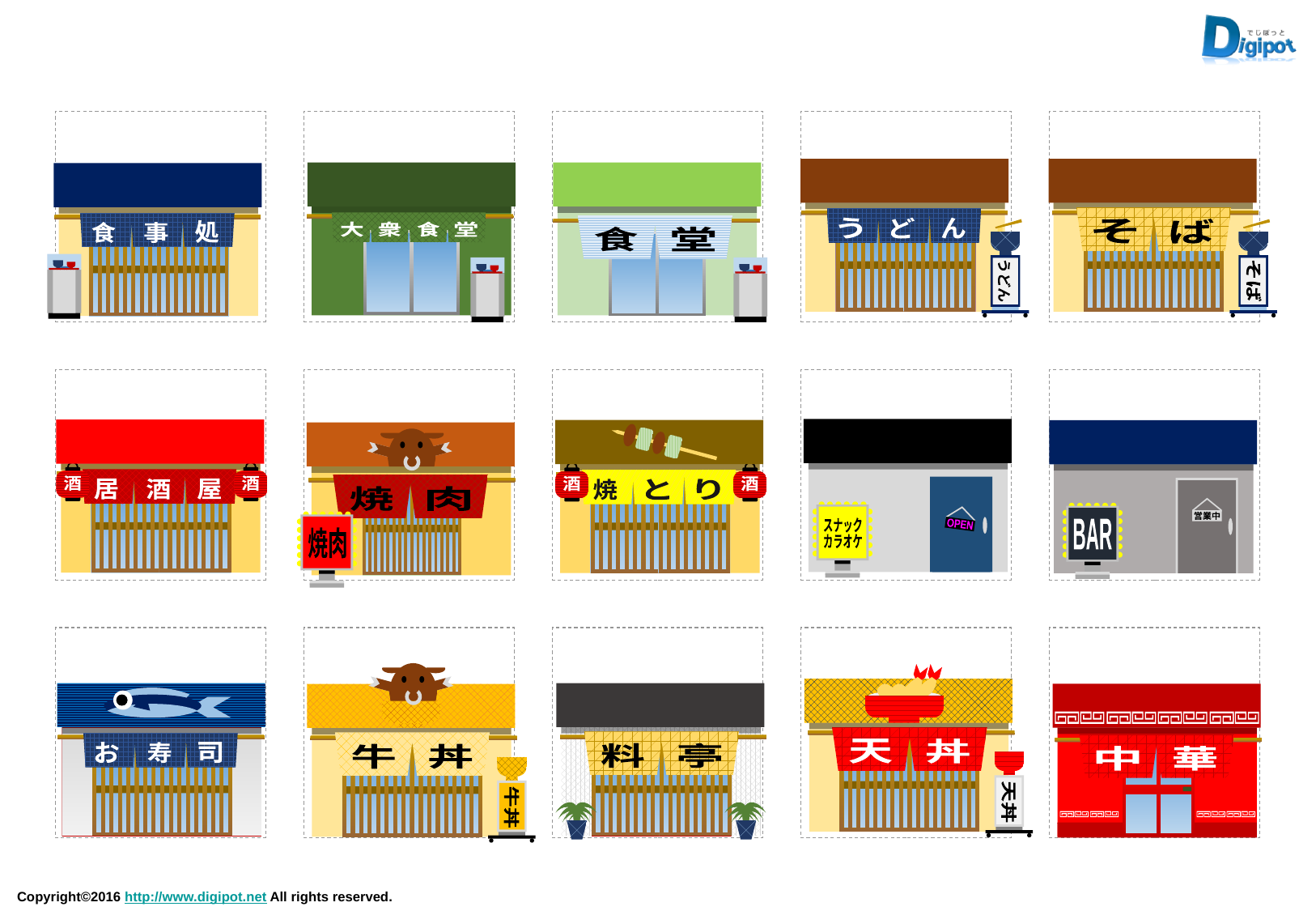

う
ど
ん

うどん

そ
ば

そば

大
衆
食
堂

食
堂

処
食
事

OPEN
スナック
カラオケ

酒

酒

居
酒
屋

酒

酒

焼
と
り

営業中

BAR

焼
肉

焼肉

天
丼

天丼

牛
丼

牛丼

料
亭

お
寿
司

中
華